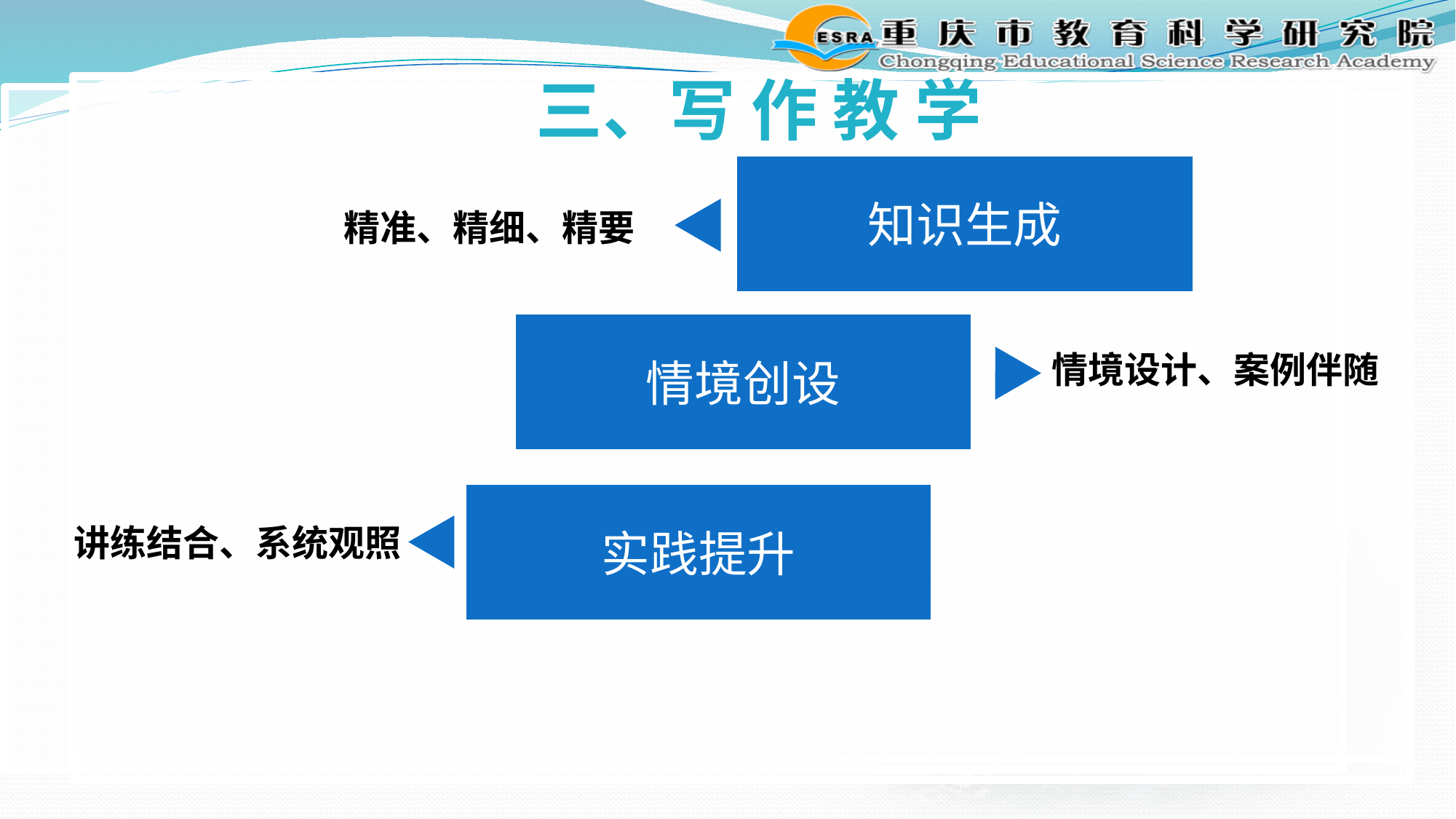

三、写 作 教 学
知识生成

精准、精细、精要

情境创设
情境设计、案例伴随

实践提升

讲练结合、系统观照